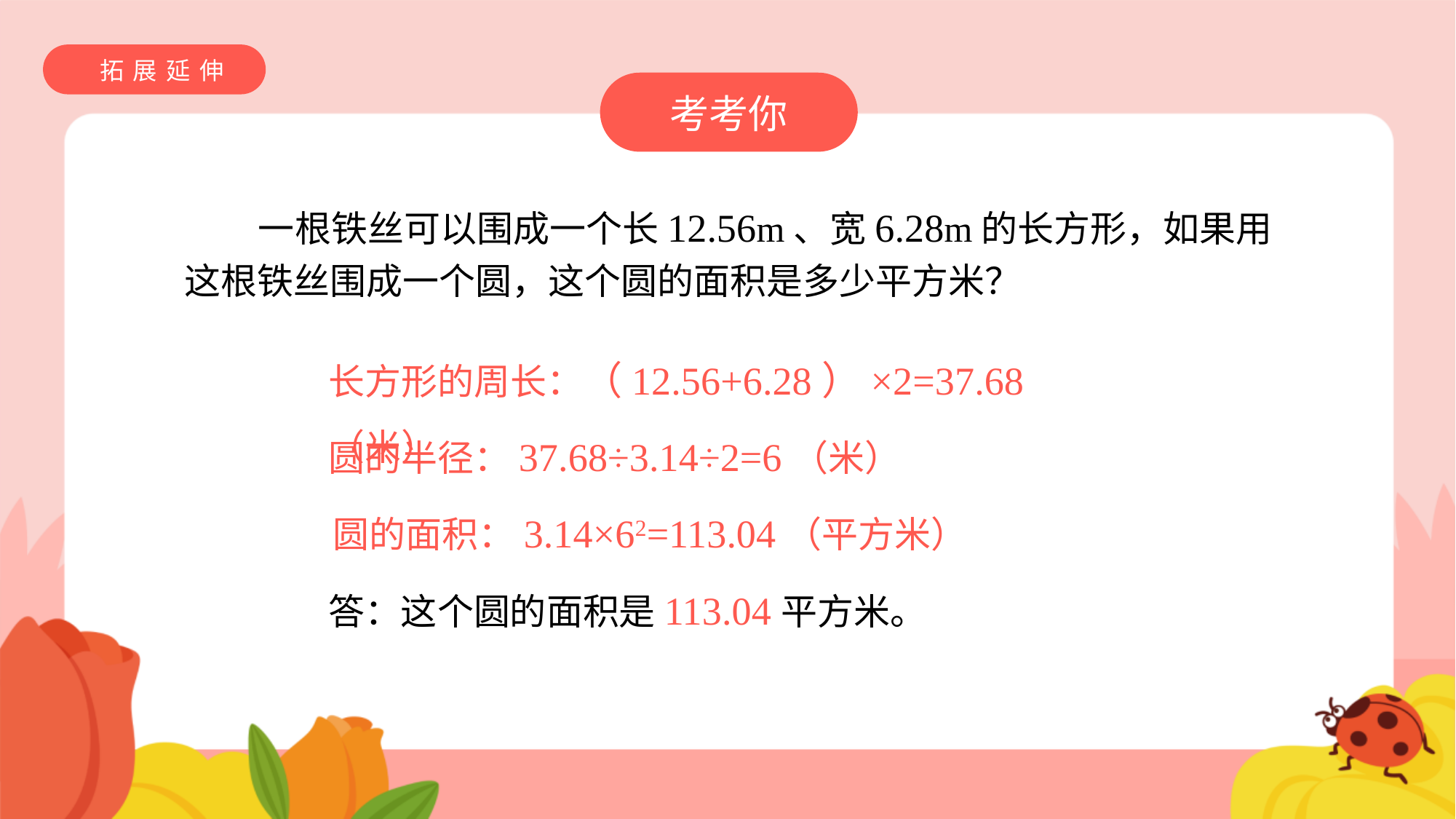

拓展延伸

考考你
        一根铁丝可以围成一个长12.56m、宽6.28m的长方形，如果用这根铁丝围成一个圆，这个圆的面积是多少平方米？
长方形的周长：（12.56+6.28）×2=37.68（米）
圆的半径：37.68÷3.14÷2=6（米）
圆的面积：3.14×62=113.04（平方米）
答：这个圆的面积是113.04平方米。